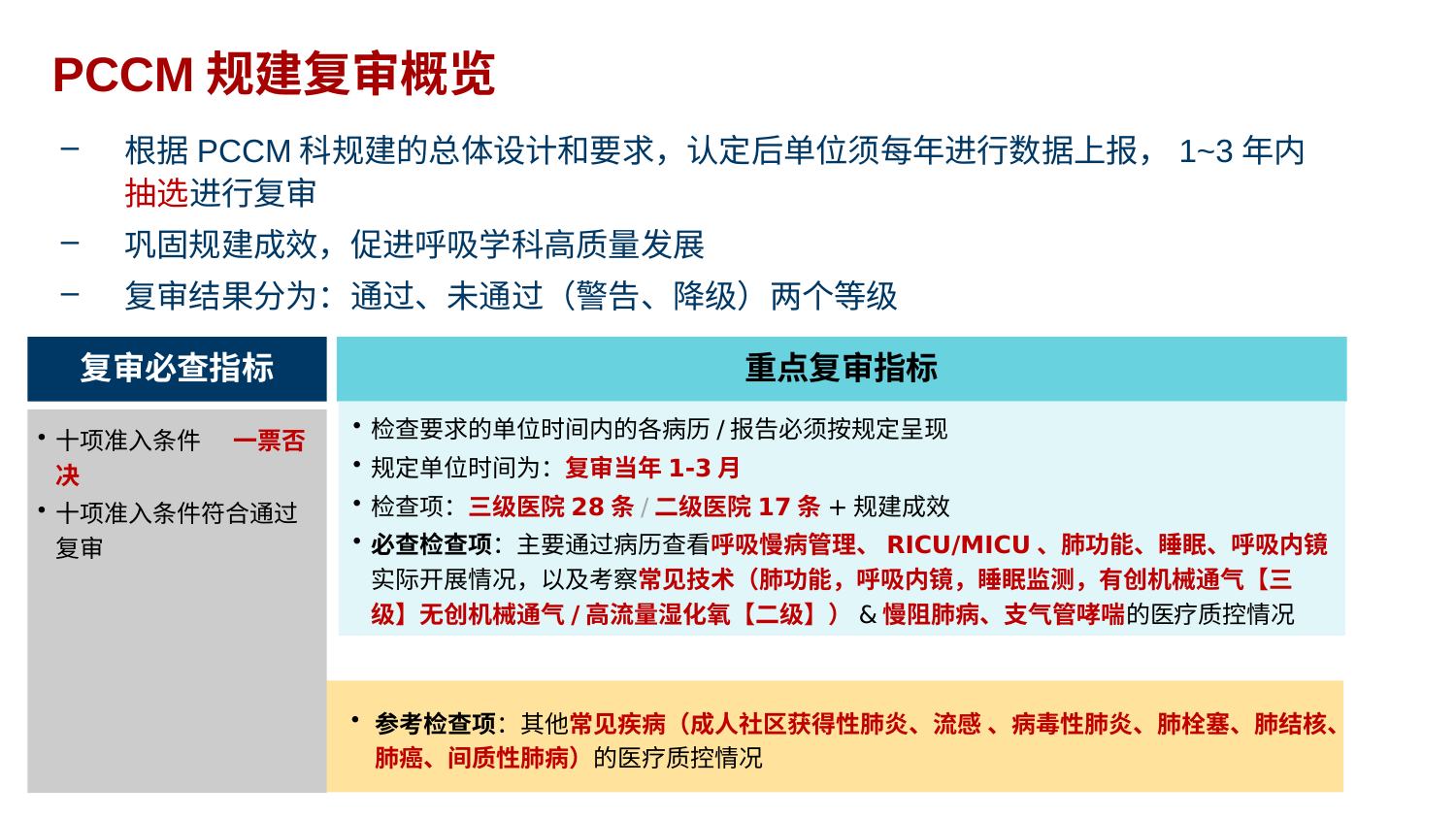

# PCCM规建复审概览
根据PCCM科规建的总体设计和要求，认定后单位须每年进行数据上报，1~3年内抽选进行复审
巩固规建成效，促进呼吸学科高质量发展
复审结果分为：通过、未通过（警告、降级）两个等级
复审必查指标
重点复审指标
检查要求的单位时间内的各病历/报告必须按规定呈现
规定单位时间为：复审当年1-3月
检查项：三级医院28条/二级医院17条+规建成效
必查检查项：主要通过病历查看呼吸慢病管理、RICU/MICU、肺功能、睡眠、呼吸内镜实际开展情况，以及考察常见技术（肺功能，呼吸内镜，睡眠监测，有创机械通气【三级】无创机械通气/高流量湿化氧【二级】）&慢阻肺病、支气管哮喘的医疗质控情况
十项准入条件      一票否决
十项准入条件符合通过复审

参考检查项：其他常见疾病（成人社区获得性肺炎、流感 、病毒性肺炎、肺栓塞、肺结核、肺癌、间质性肺病）的医疗质控情况